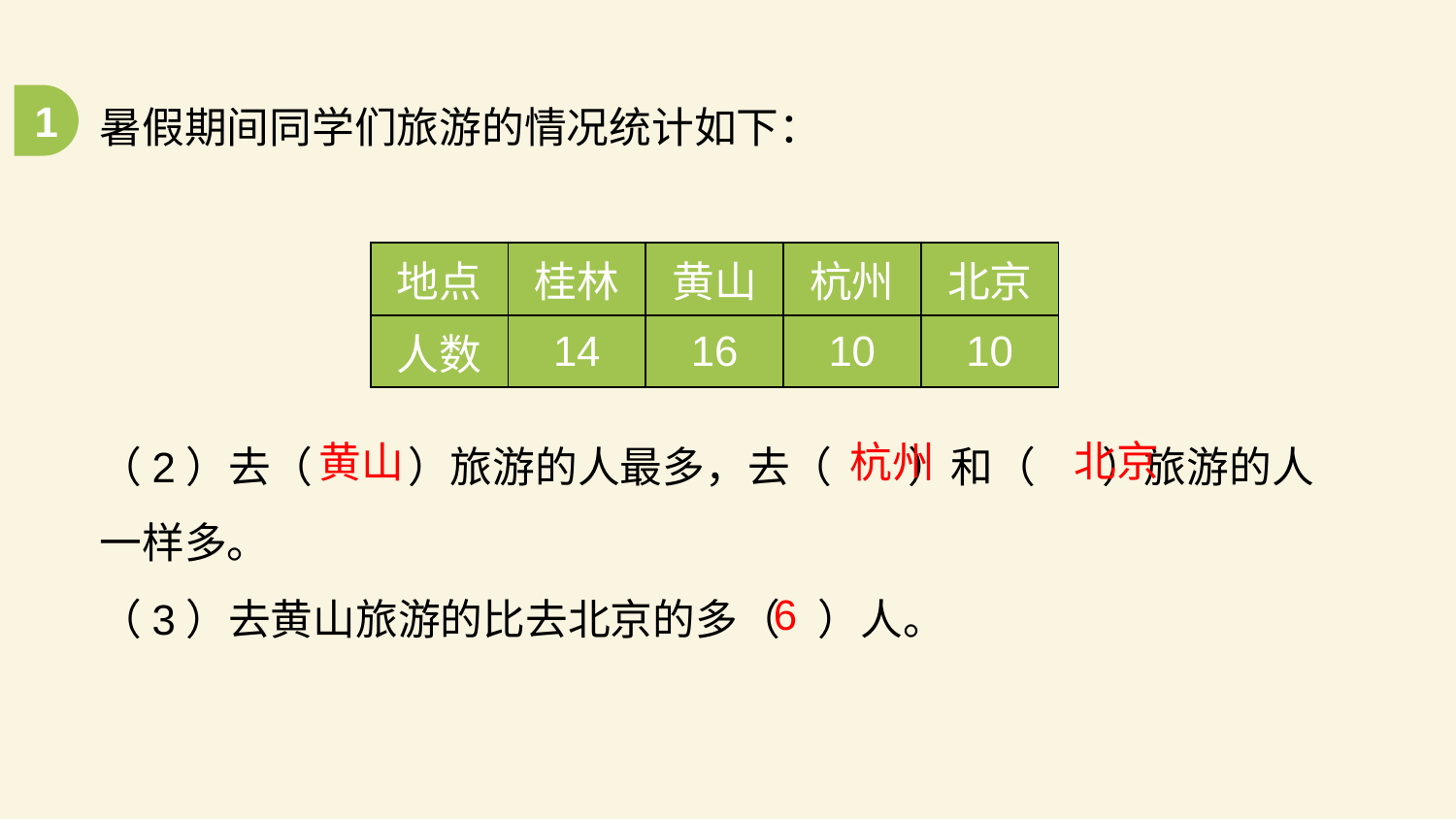

1
暑假期间同学们旅游的情况统计如下：
| 地点 | 桂林 | 黄山 | 杭州 | 北京 |
| --- | --- | --- | --- | --- |
| 人数 | 14 | 16 | 10 | 10 |

（2）去（          ）旅游的人最多，去（        ）和（       ）旅游的人一样多。
（3）去黄山旅游的比去北京的多（    ）人。
北京
黄山
杭州
6